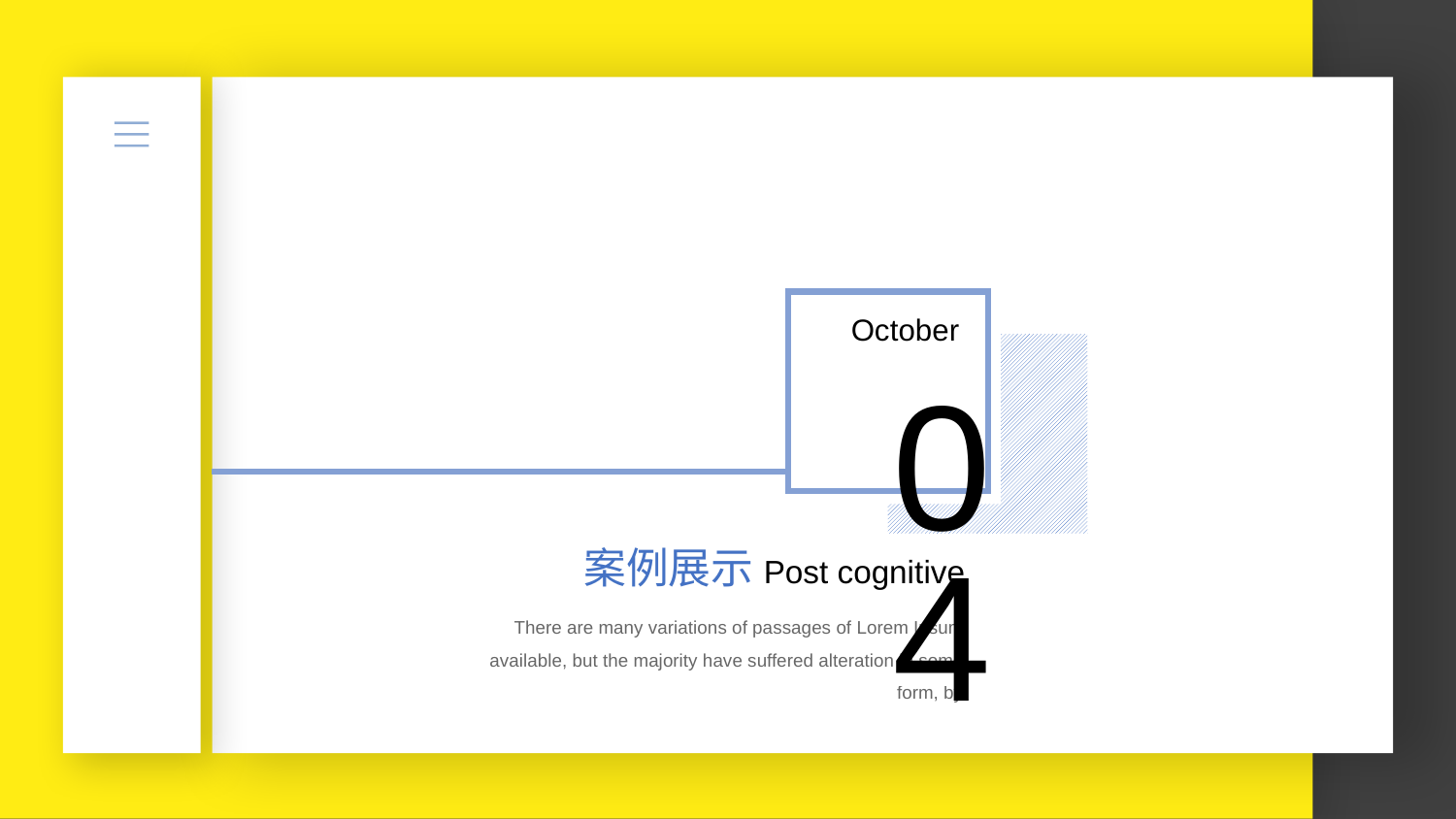

October

04
案例展示Post cognitive
There are many variations of passages of Lorem Ipsum available, but the majority have suffered alteration in some form, by